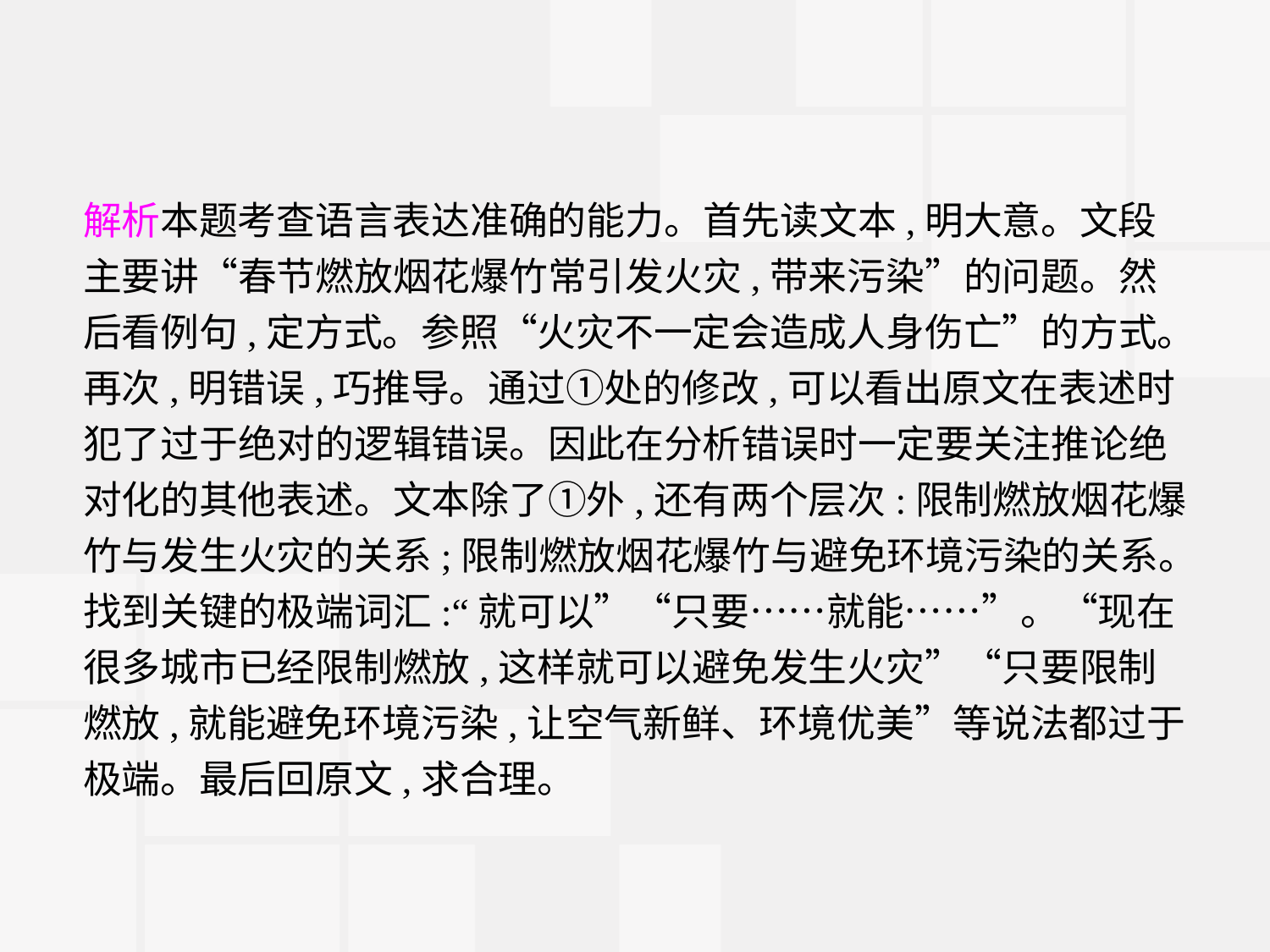

解析本题考查语言表达准确的能力。首先读文本,明大意。文段主要讲“春节燃放烟花爆竹常引发火灾,带来污染”的问题。然后看例句,定方式。参照“火灾不一定会造成人身伤亡”的方式。再次,明错误,巧推导。通过①处的修改,可以看出原文在表述时犯了过于绝对的逻辑错误。因此在分析错误时一定要关注推论绝对化的其他表述。文本除了①外,还有两个层次:限制燃放烟花爆竹与发生火灾的关系;限制燃放烟花爆竹与避免环境污染的关系。找到关键的极端词汇:“就可以”“只要……就能……”。“现在很多城市已经限制燃放,这样就可以避免发生火灾”“只要限制燃放,就能避免环境污染,让空气新鲜、环境优美”等说法都过于极端。最后回原文,求合理。